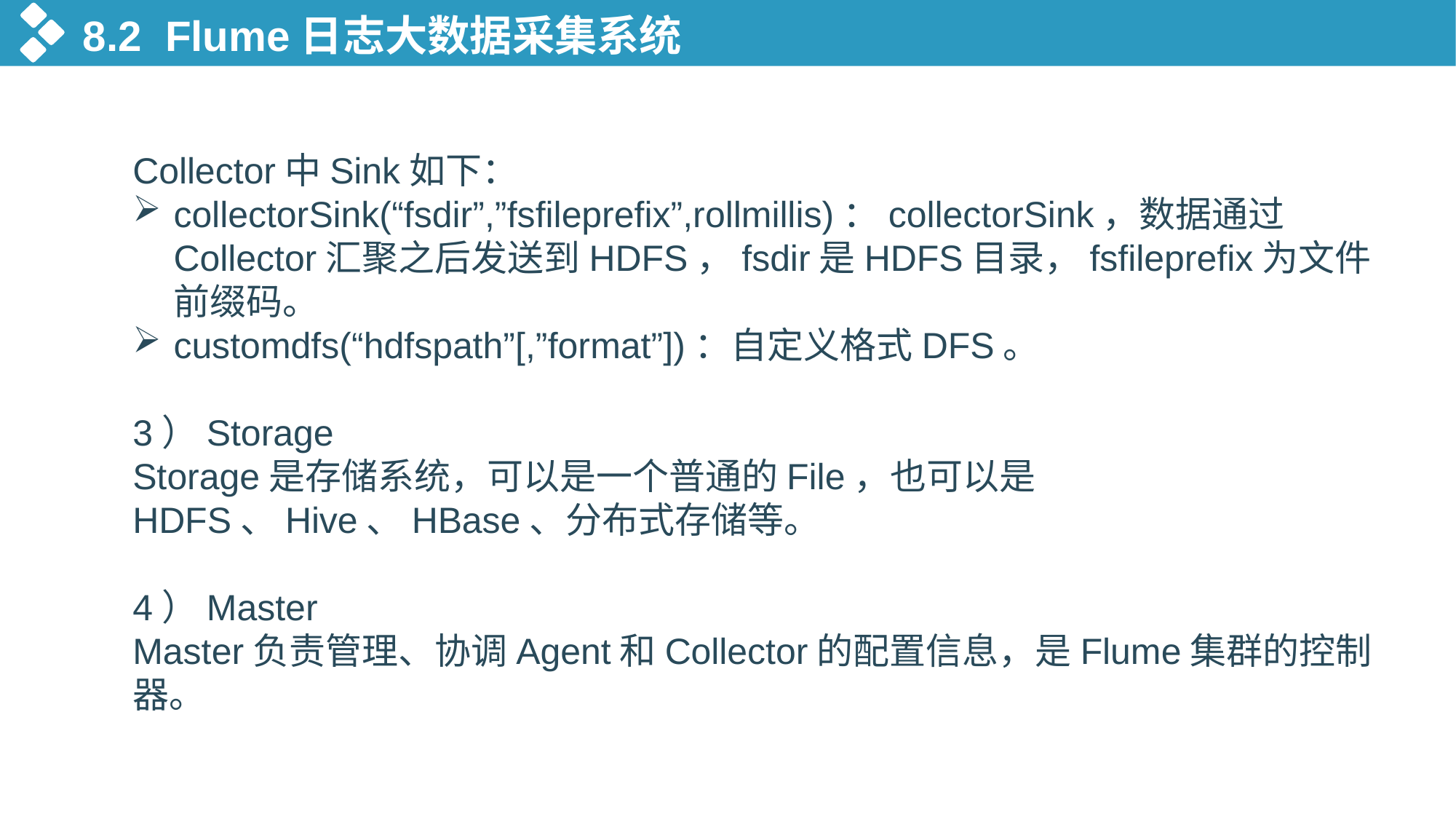

8.2  Flume日志大数据采集系统

Collector中Sink如下：
collectorSink(“fsdir”,”fsfileprefix”,rollmillis)：collectorSink，数据通过Collector汇聚之后发送到HDFS，fsdir是HDFS目录，fsfileprefix为文件前缀码。
customdfs(“hdfspath”[,”format”])：自定义格式DFS。

3）Storage
Storage是存储系统，可以是一个普通的File，也可以是HDFS、Hive、HBase、分布式存储等。

4）Master
Master负责管理、协调Agent和Collector的配置信息，是Flume集群的控制器。